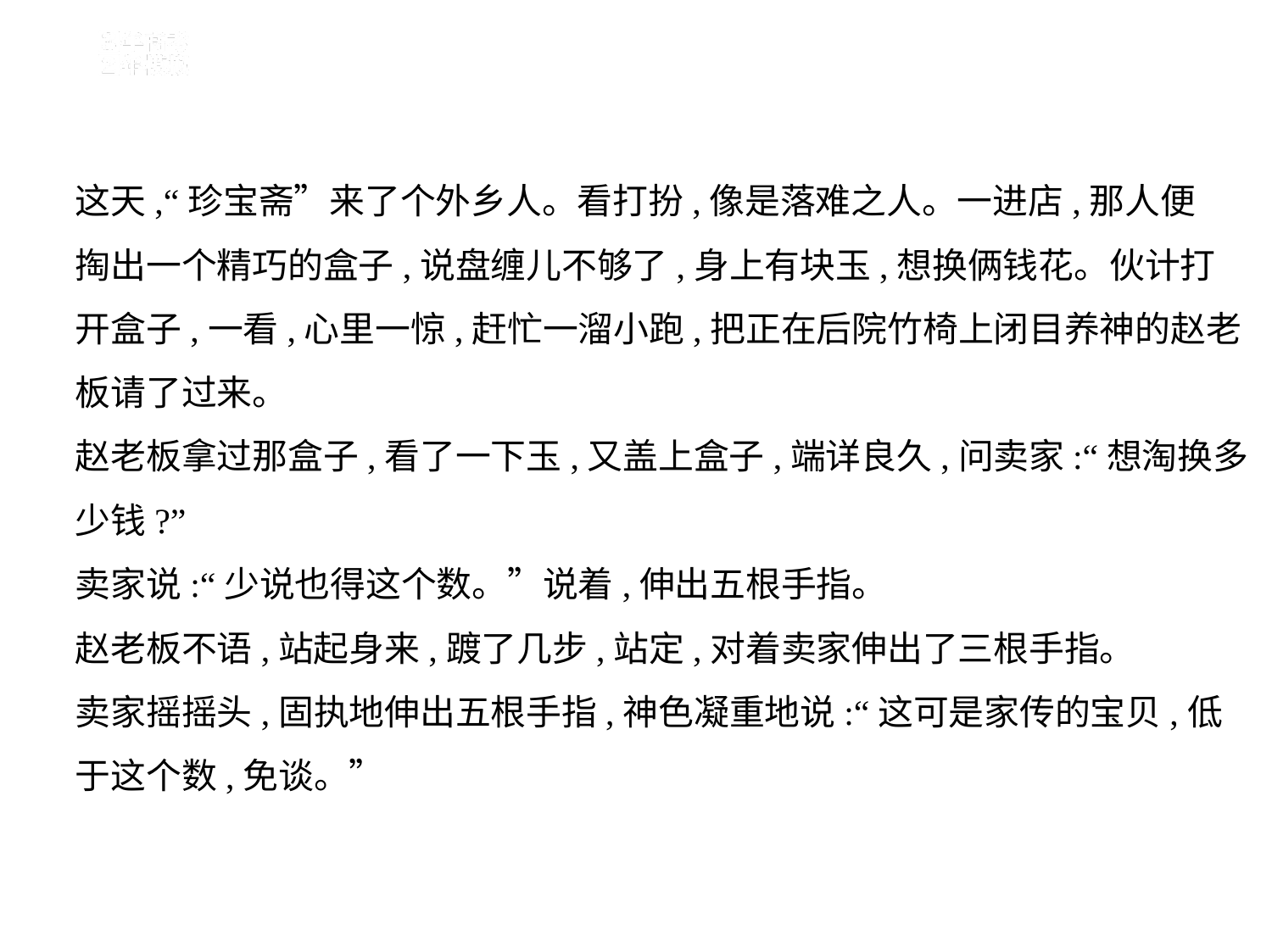

这天,“珍宝斋”来了个外乡人。看打扮,像是落难之人。一进店,那人便
掏出一个精巧的盒子,说盘缠儿不够了,身上有块玉,想换俩钱花。伙计打
开盒子,一看,心里一惊,赶忙一溜小跑,把正在后院竹椅上闭目养神的赵老
板请了过来。
赵老板拿过那盒子,看了一下玉,又盖上盒子,端详良久,问卖家:“想淘换多
少钱?”
卖家说:“少说也得这个数。”说着,伸出五根手指。
赵老板不语,站起身来,踱了几步,站定,对着卖家伸出了三根手指。
卖家摇摇头,固执地伸出五根手指,神色凝重地说:“这可是家传的宝贝,低
于这个数,免谈。”